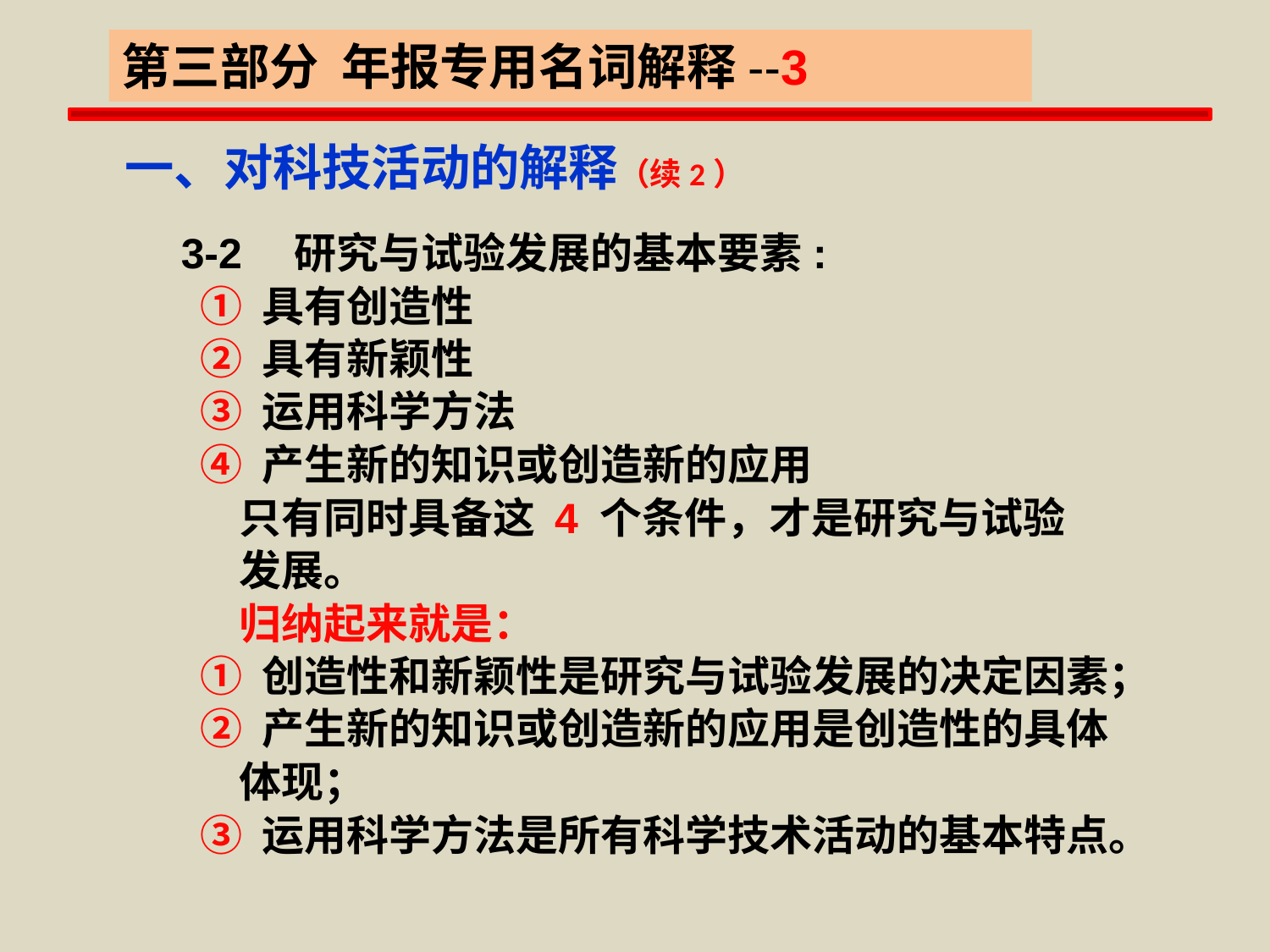

第三部分  年报专用名词解释--3

一、对科技活动的解释（续2）
3-2　研究与试验发展的基本要素:
  ① 具有创造性
  ② 具有新颖性
  ③ 运用科学方法
  ④ 产生新的知识或创造新的应用
     只有同时具备这 4 个条件，才是研究与试验
     发展。
     归纳起来就是：
  ① 创造性和新颖性是研究与试验发展的决定因素；
  ② 产生新的知识或创造新的应用是创造性的具体
     体现；
  ③ 运用科学方法是所有科学技术活动的基本特点。